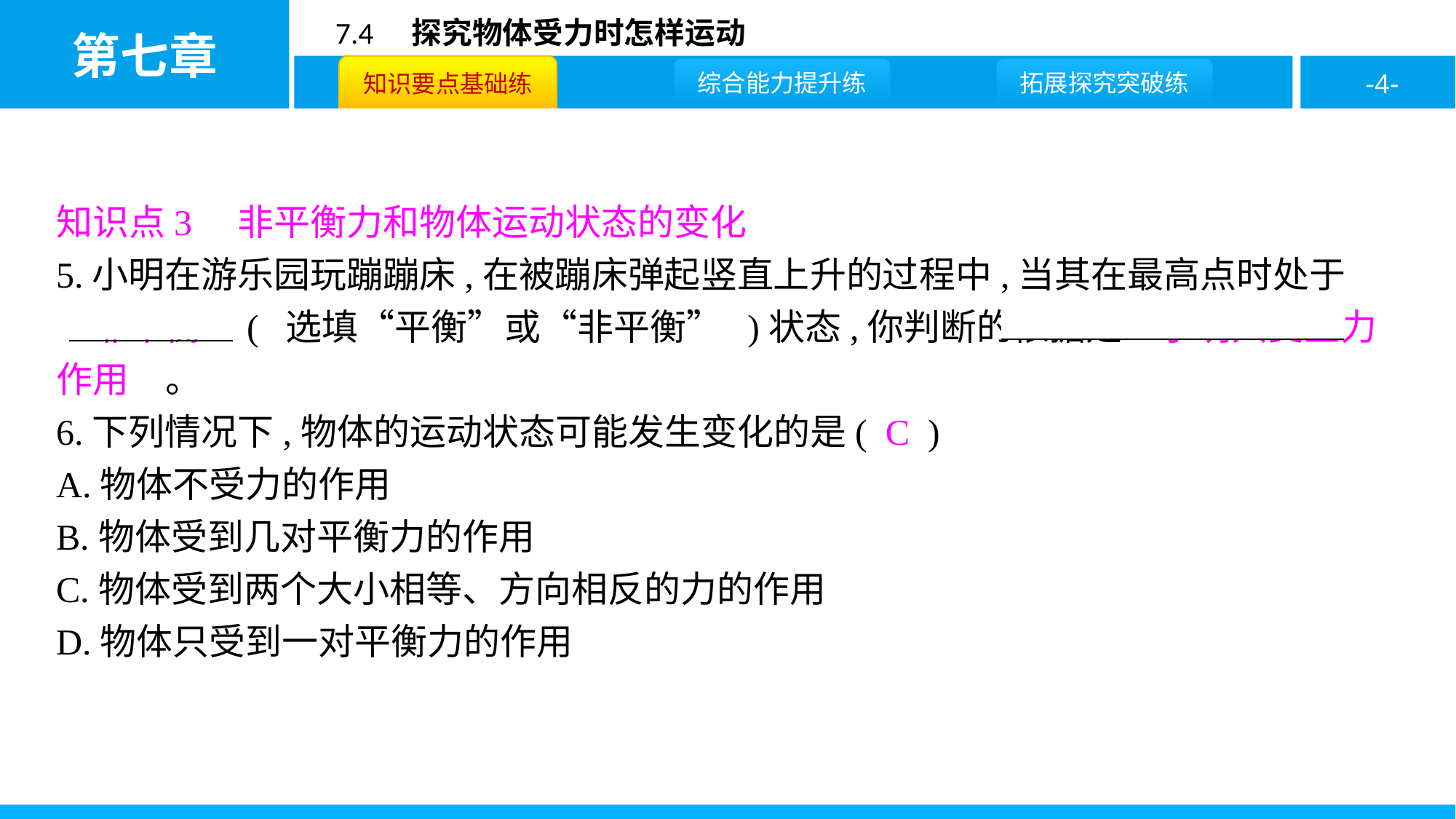

知识点3　非平衡力和物体运动状态的变化
5.小明在游乐园玩蹦蹦床,在被蹦床弹起竖直上升的过程中,当其在最高点时处于
　非平衡　(  选填“平衡”或“非平衡”  )状态,你判断的依据是　小明只受重力作用　。
6.下列情况下,物体的运动状态可能发生变化的是(  C  )
A.物体不受力的作用
B.物体受到几对平衡力的作用
C.物体受到两个大小相等、方向相反的力的作用
D.物体只受到一对平衡力的作用